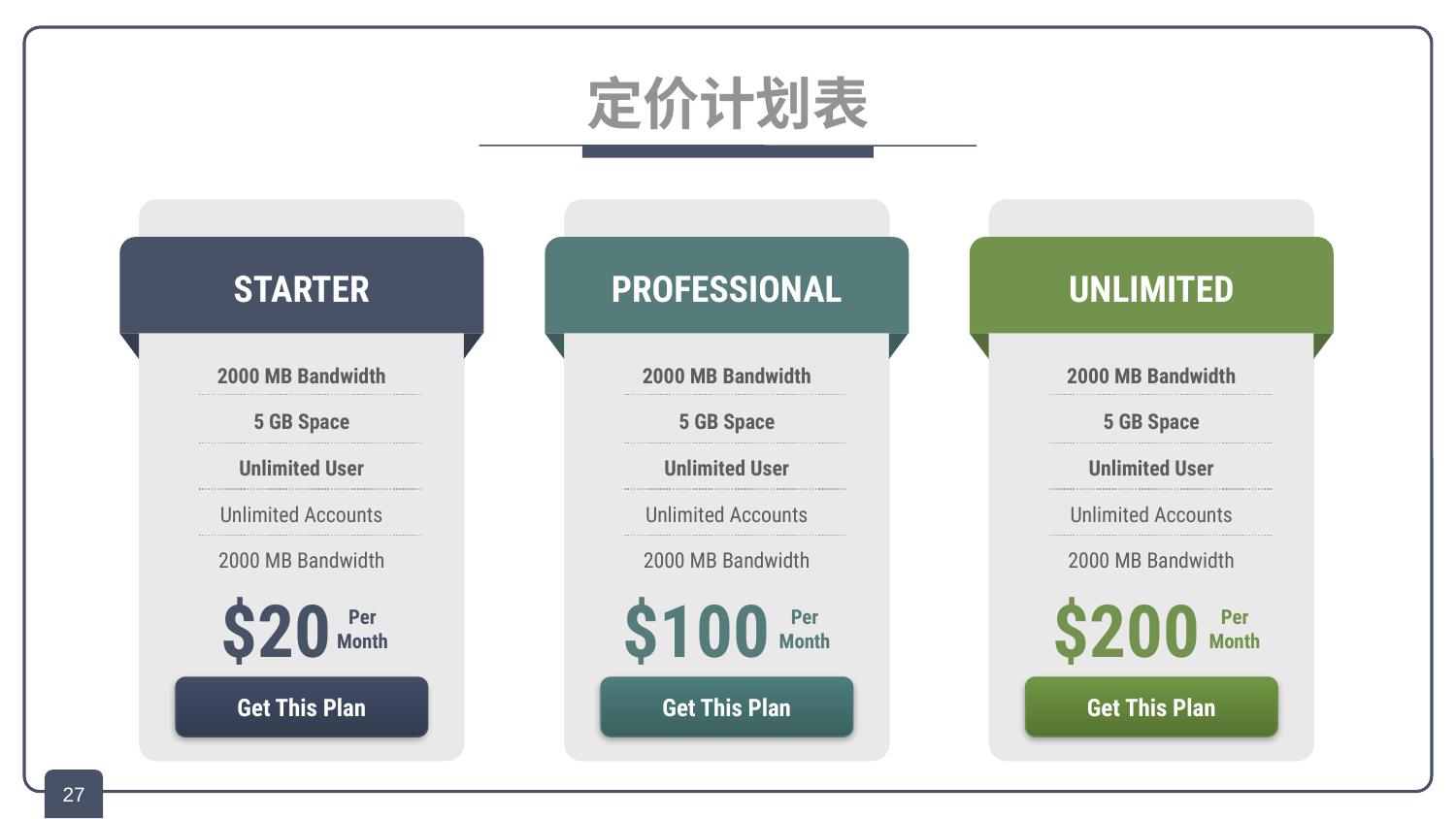

# 定价计划表
STARTER

PROFESSIONAL

UNLIMITED

2000 MB Bandwidth
5 GB Space
Unlimited User
Unlimited Accounts
2000 MB Bandwidth
2000 MB Bandwidth
5 GB Space
Unlimited User
Unlimited Accounts
2000 MB Bandwidth
2000 MB Bandwidth
5 GB Space
Unlimited User
Unlimited Accounts
2000 MB Bandwidth
$20
Per
Month
$100
Per
Month
$200
Per
Month
Get This Plan
Get This Plan
Get This Plan